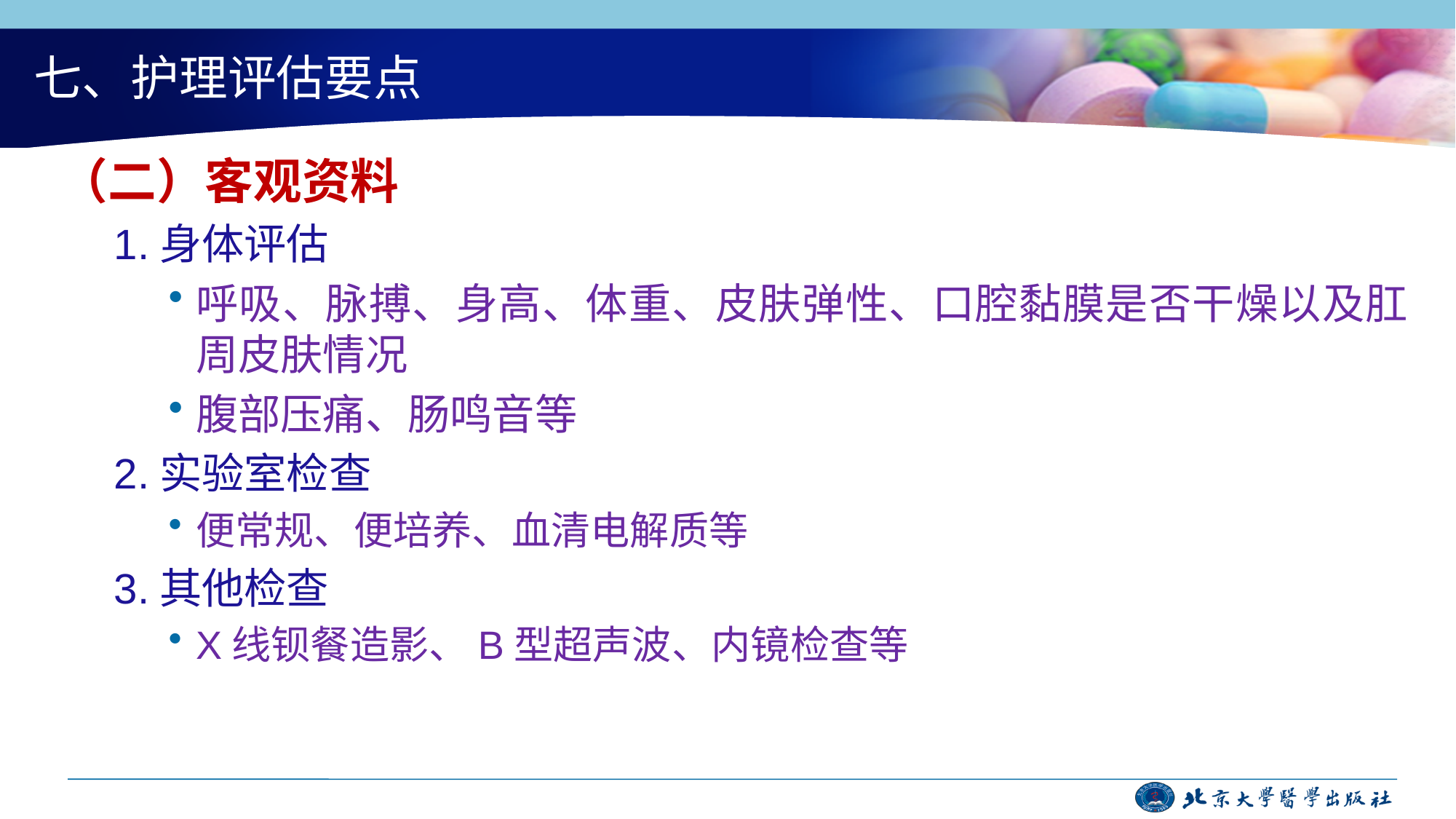

# 七、护理评估要点
（二）客观资料
1.身体评估
呼吸、脉搏、身高、体重、皮肤弹性、口腔黏膜是否干燥以及肛周皮肤情况
腹部压痛、肠鸣音等
2.实验室检查
便常规、便培养、血清电解质等
3.其他检查
X线钡餐造影、B型超声波、内镜检查等